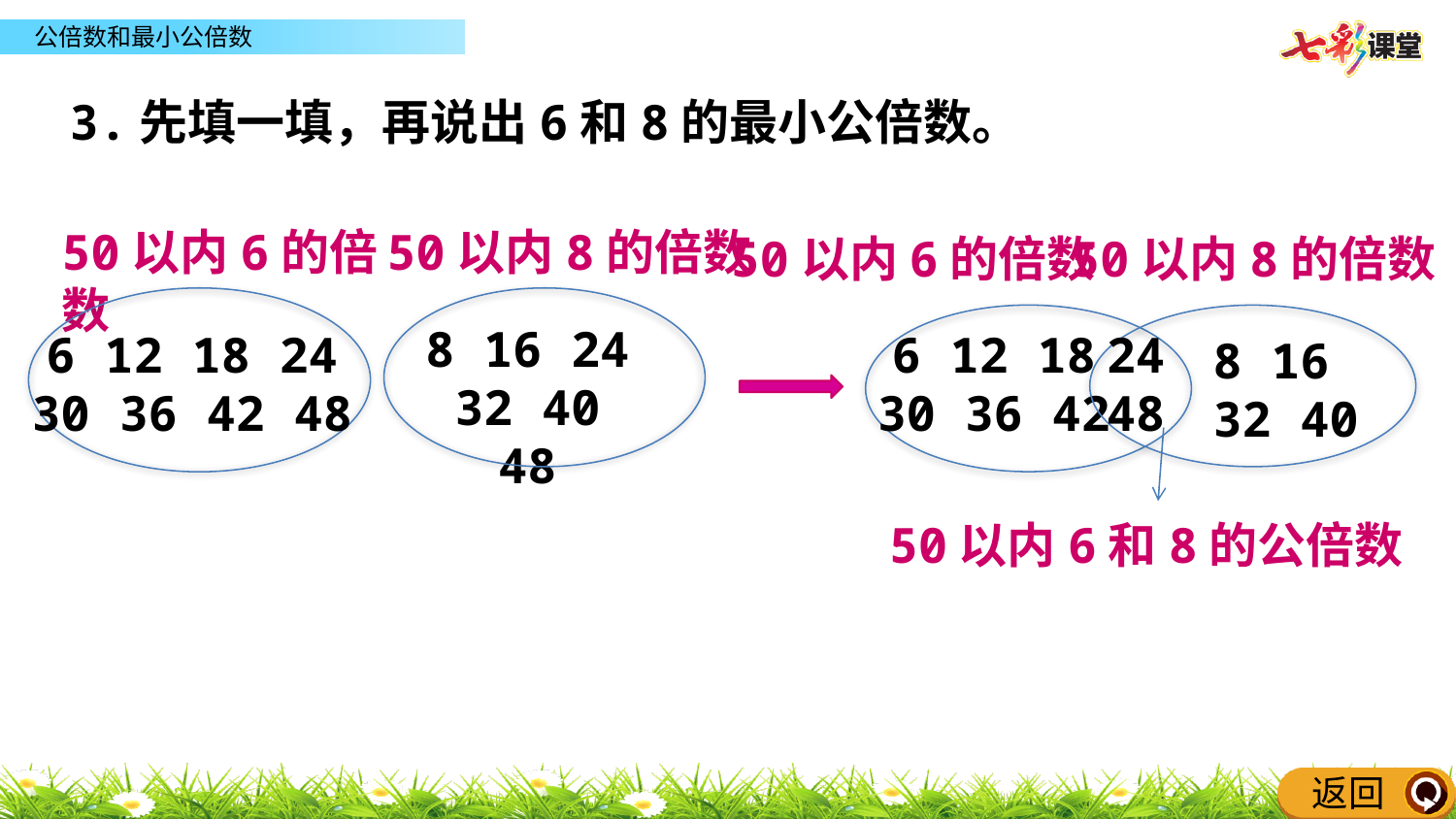

3.先填一填，再说出6和8的最小公倍数。
50以内6的倍数
50以内8的倍数
50以内6的倍数
50以内8的倍数

8 16 24 32 40 48
6 12 18 24
30 36 42 48
6 12 18
30 36 42
24
48
8 16
32 40

50以内6和8的公倍数